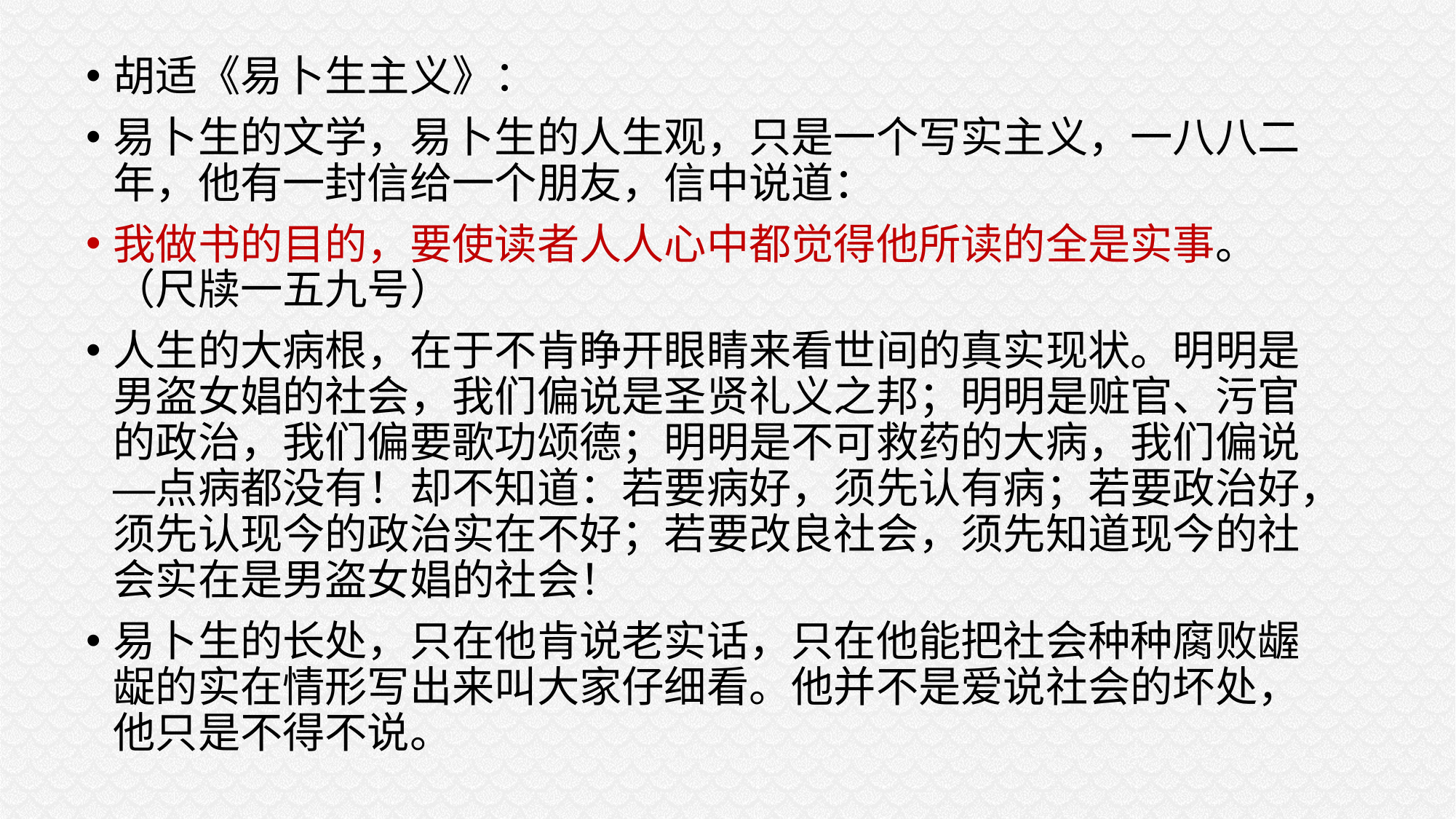

胡适《易卜生主义》：
易卜生的文学，易卜生的人生观，只是一个写实主义，一八八二年，他有一封信给一个朋友，信中说道：
我做书的目的，要使读者人人心中都觉得他所读的全是实事。（尺牍一五九号）
人生的大病根，在于不肯睁开眼睛来看世间的真实现状。明明是男盗女娼的社会，我们偏说是圣贤礼义之邦；明明是赃官、污官的政治，我们偏要歌功颂德；明明是不可救药的大病，我们偏说—点病都没有！却不知道：若要病好，须先认有病；若要政治好，须先认现今的政治实在不好；若要改良社会，须先知道现今的社会实在是男盗女娼的社会！
易卜生的长处，只在他肯说老实话，只在他能把社会种种腐败龌龊的实在情形写出来叫大家仔细看。他并不是爱说社会的坏处，他只是不得不说。